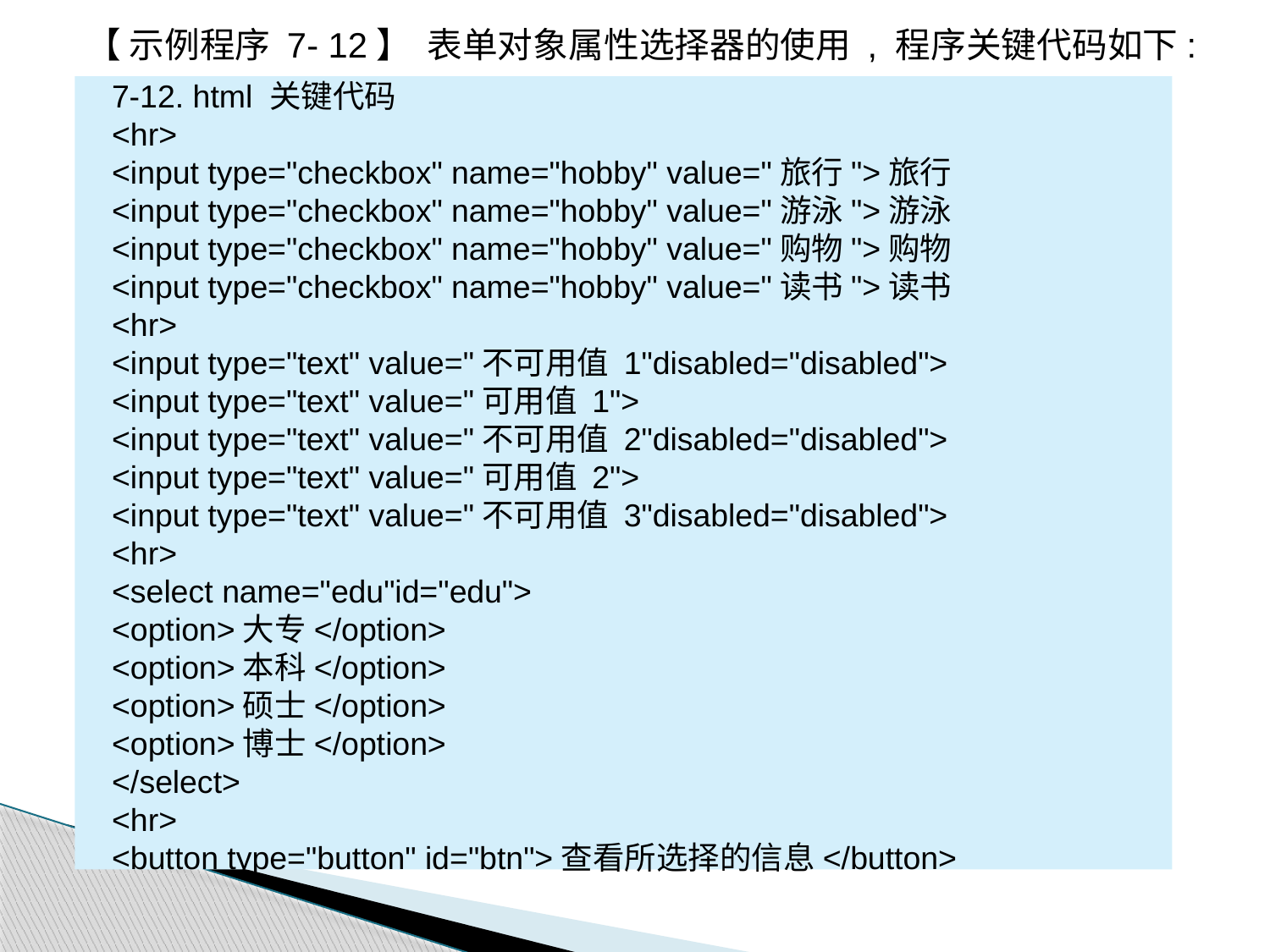

【 示例程序 7- 12】  表单对象属性选择器的使用 , 程序关键代码如下:
7-12. html 关键代码
<hr>
<input type="checkbox" name="hobby" value="旅行">旅行
<input type="checkbox" name="hobby" value="游泳">游泳
<input type="checkbox" name="hobby" value="购物">购物
<input type="checkbox" name="hobby" value="读书">读书
<hr>
<input type="text" value="不可用值 1"disabled="disabled">
<input type="text" value="可用值 1">
<input type="text" value="不可用值 2"disabled="disabled">
<input type="text" value="可用值 2">
<input type="text" value="不可用值 3"disabled="disabled">
<hr>
<select name="edu"id="edu">
<option>大专</option>
<option>本科</option>
<option>硕士</option>
<option>博士</option>
</select>
<hr>
<button type="button" id="btn">查看所选择的信息</button>